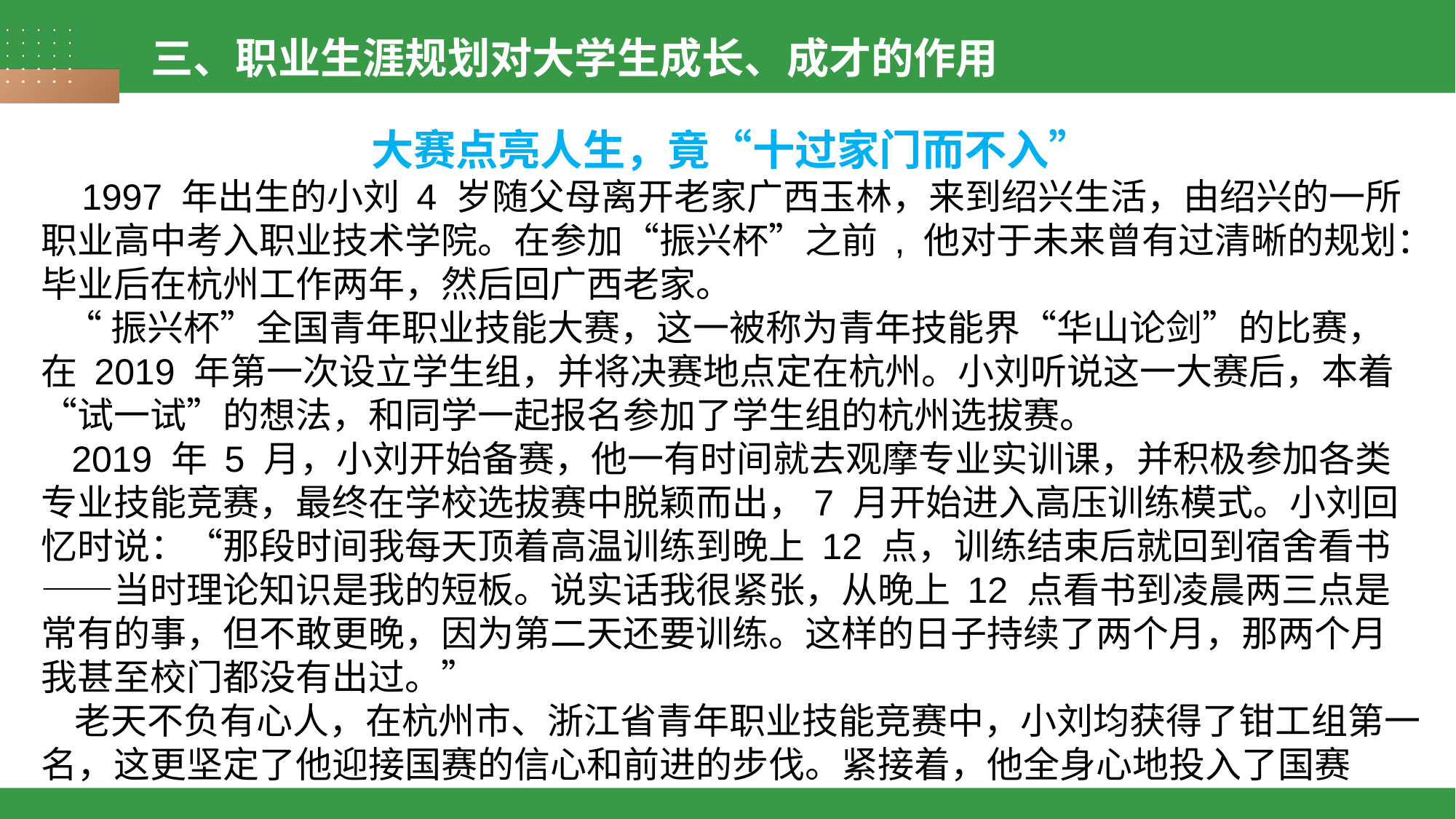

三、职业生涯规划对大学生成长、成才的作用
大赛点亮人生，竟“十过家门而不入”
    1997 年出生的小刘 4 岁随父母离开老家广西玉林，来到绍兴生活，由绍兴的一所职业高中考入职业技术学院。在参加“振兴杯”之前 , 他对于未来曾有过清晰的规划：毕业后在杭州工作两年，然后回广西老家。
   “振兴杯”全国青年职业技能大赛，这一被称为青年技能界“华山论剑”的比赛，
在 2019 年第一次设立学生组，并将决赛地点定在杭州。小刘听说这一大赛后，本着“试一试”的想法，和同学一起报名参加了学生组的杭州选拔赛。
   2019 年 5 月，小刘开始备赛，他一有时间就去观摩专业实训课，并积极参加各类
专业技能竞赛，最终在学校选拔赛中脱颖而出，7 月开始进入高压训练模式。小刘回忆时说：“那段时间我每天顶着高温训练到晚上 12 点，训练结束后就回到宿舍看书——当时理论知识是我的短板。说实话我很紧张，从晚上 12 点看书到凌晨两三点是常有的事，但不敢更晚，因为第二天还要训练。这样的日子持续了两个月，那两个月我甚至校门都没有出过。”
   老天不负有心人，在杭州市、浙江省青年职业技能竞赛中，小刘均获得了钳工组第一名，这更坚定了他迎接国赛的信心和前进的步伐。紧接着，他全身心地投入了国赛